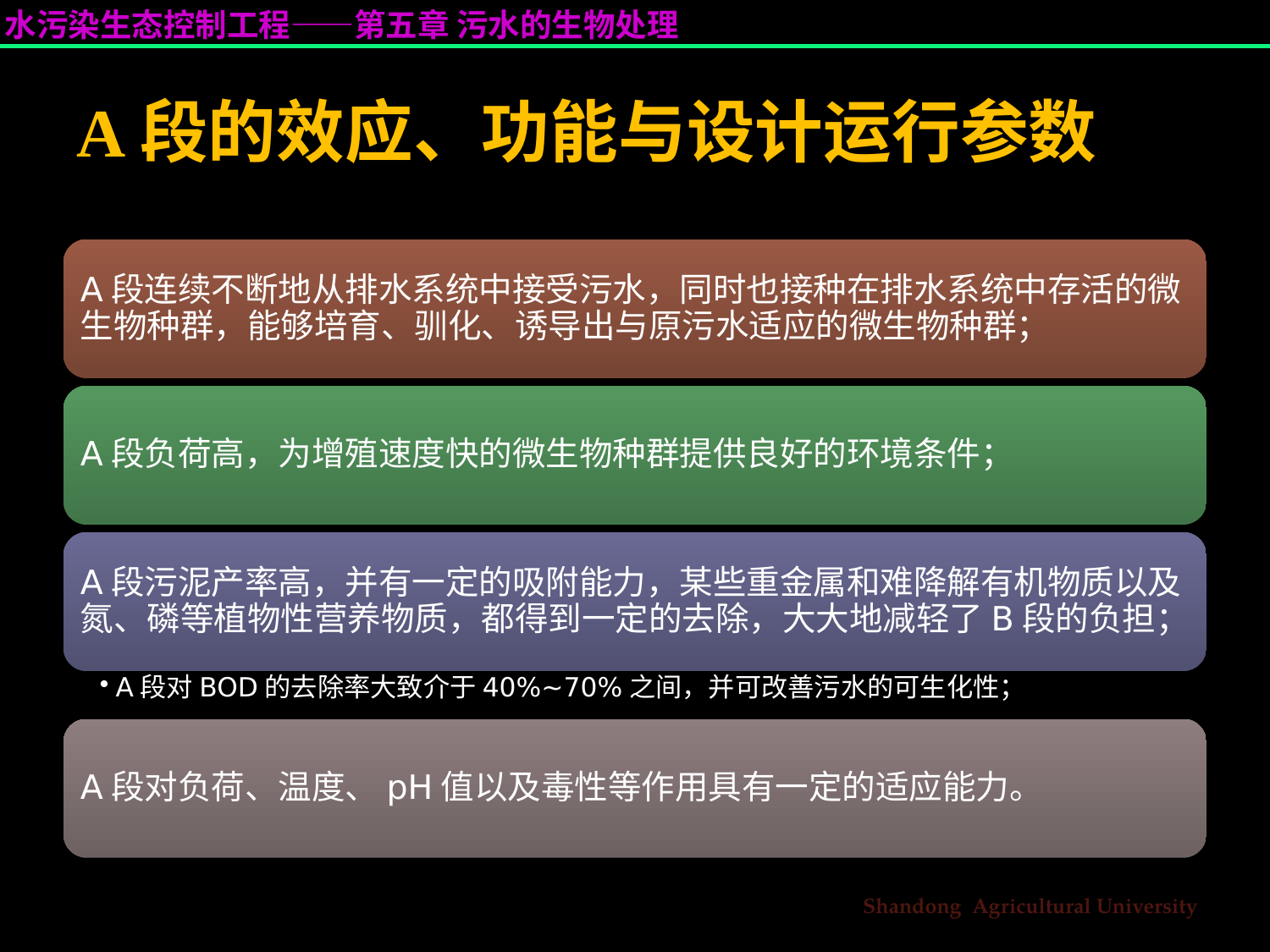

# A段的效应、功能与设计运行参数
A段连续不断地从排水系统中接受污水，同时也接种在排水系统中存活的微生物种群，能够培育、驯化、诱导出与原污水适应的微生物种群；
A段负荷高，为增殖速度快的微生物种群提供良好的环境条件；
A段污泥产率高，并有一定的吸附能力，某些重金属和难降解有机物质以及氮、磷等植物性营养物质，都得到一定的去除，大大地减轻了B段的负担；
A段对BOD的去除率大致介于40%~70%之间，并可改善污水的可生化性；
A段对负荷、温度、pH值以及毒性等作用具有一定的适应能力。